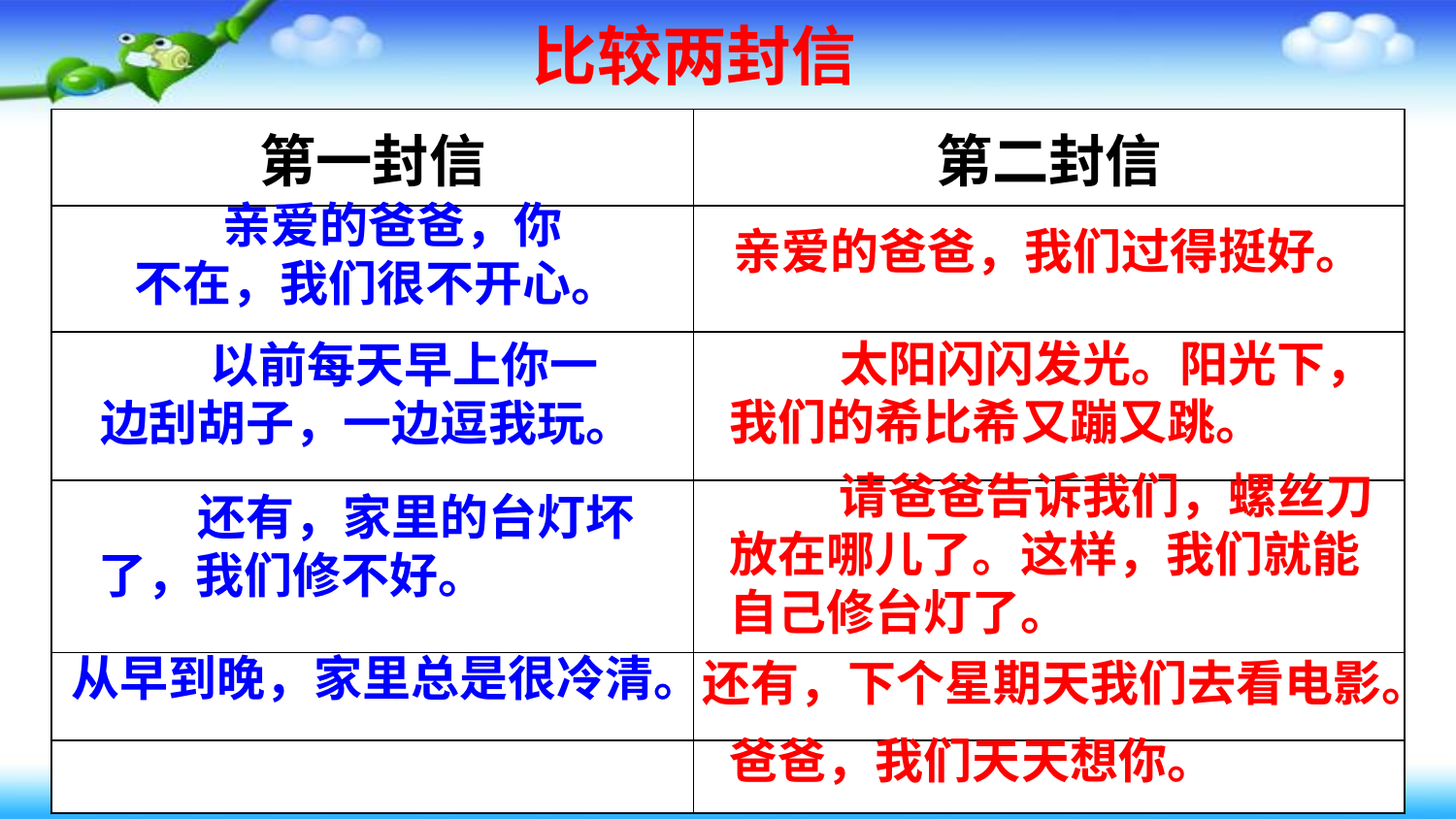

比较两封信
| 第一封信 | 第二封信 |
| --- | --- |
|  |  |
|  |  |
|  |  |
|  |  |
|  |  |
       亲爱的爸爸，你不在，我们很不开心。
亲爱的爸爸，我们过得挺好。
         太阳闪闪发光。阳光下，我们的希比希又蹦又跳。
         以前每天早上你一边刮胡子，一边逗我玩。
         请爸爸告诉我们，螺丝刀放在哪儿了。这样，我们就能自己修台灯了。
        还有，家里的台灯坏了，我们修不好。
从早到晚，家里总是很冷清。
还有，下个星期天我们去看电影。
爸爸，我们天天想你。